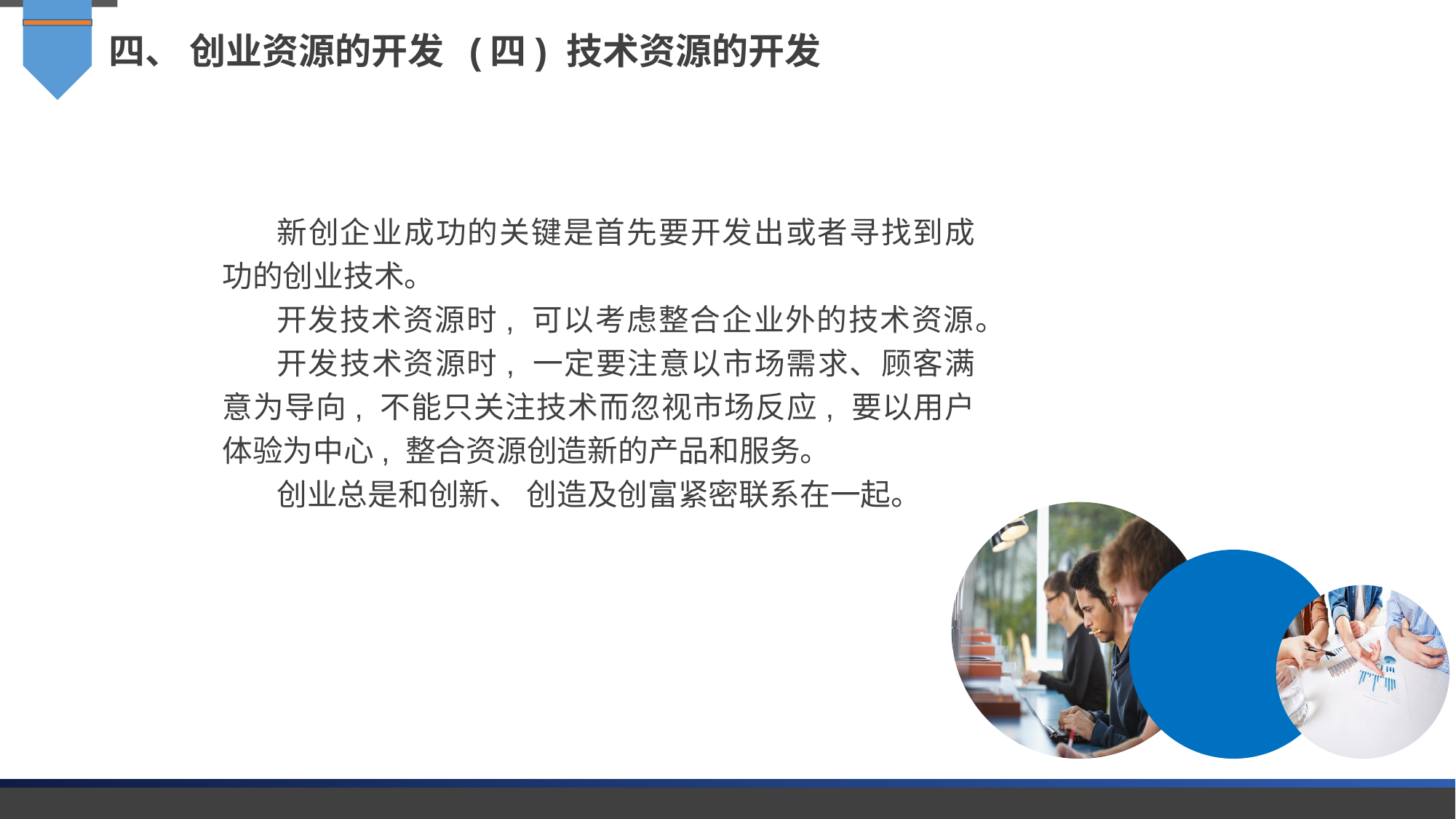

四、 创业资源的开发  (四) 技术资源的开发
新创企业成功的关键是首先要开发出或者寻找到成功的创业技术。
开发技术资源时, 可以考虑整合企业外的技术资源。
开发技术资源时, 一定要注意以市场需求、顾客满意为导向, 不能只关注技术而忽视市场反应, 要以用户体验为中心, 整合资源创造新的产品和服务。
创业总是和创新、 创造及创富紧密联系在一起。